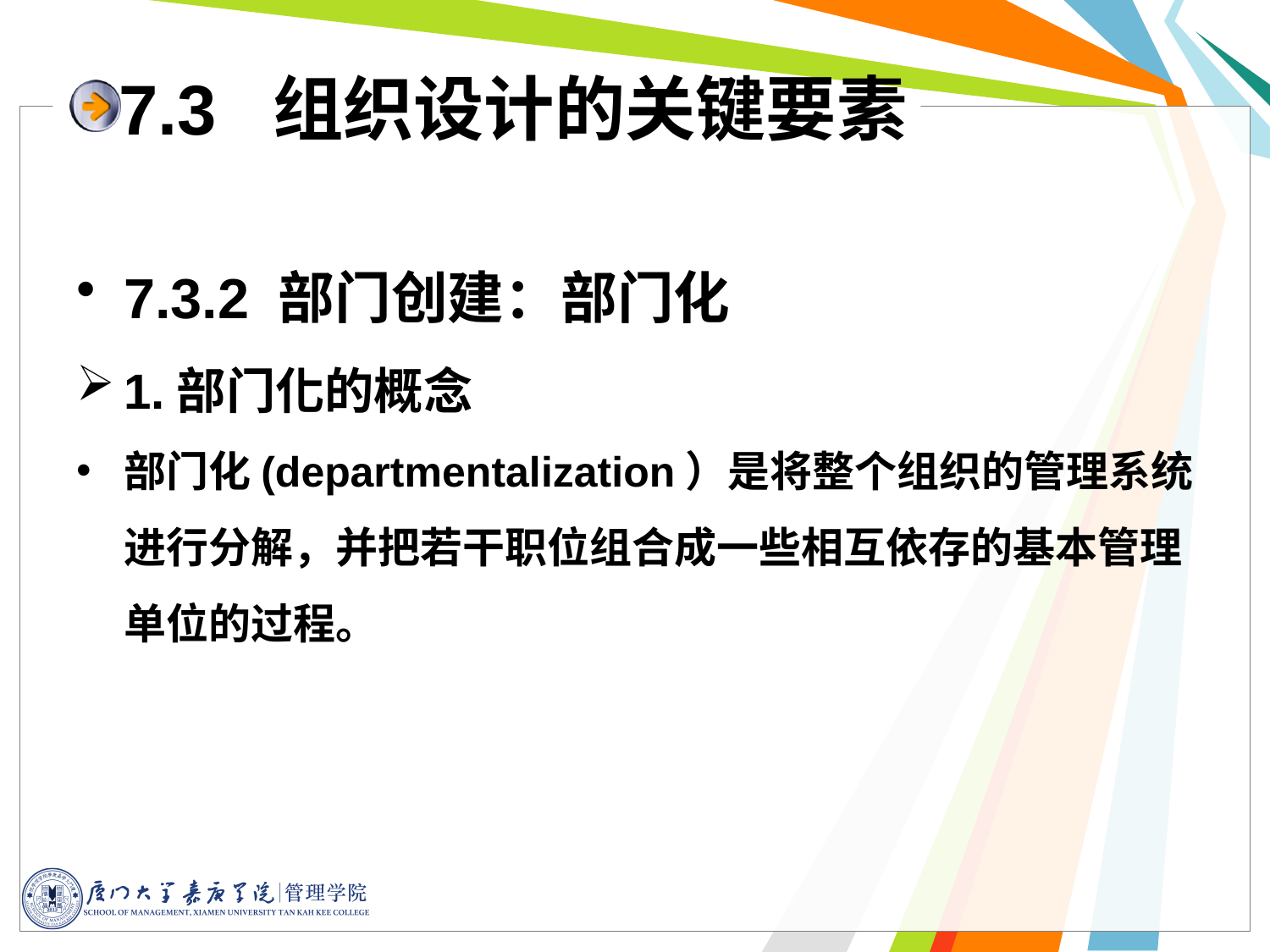

# 7.3  组织设计的关键要素
7.3.2 部门创建：部门化
1.部门化的概念
部门化(departmentalization）是将整个组织的管理系统进行分解，并把若干职位组合成一些相互依存的基本管理单位的过程。